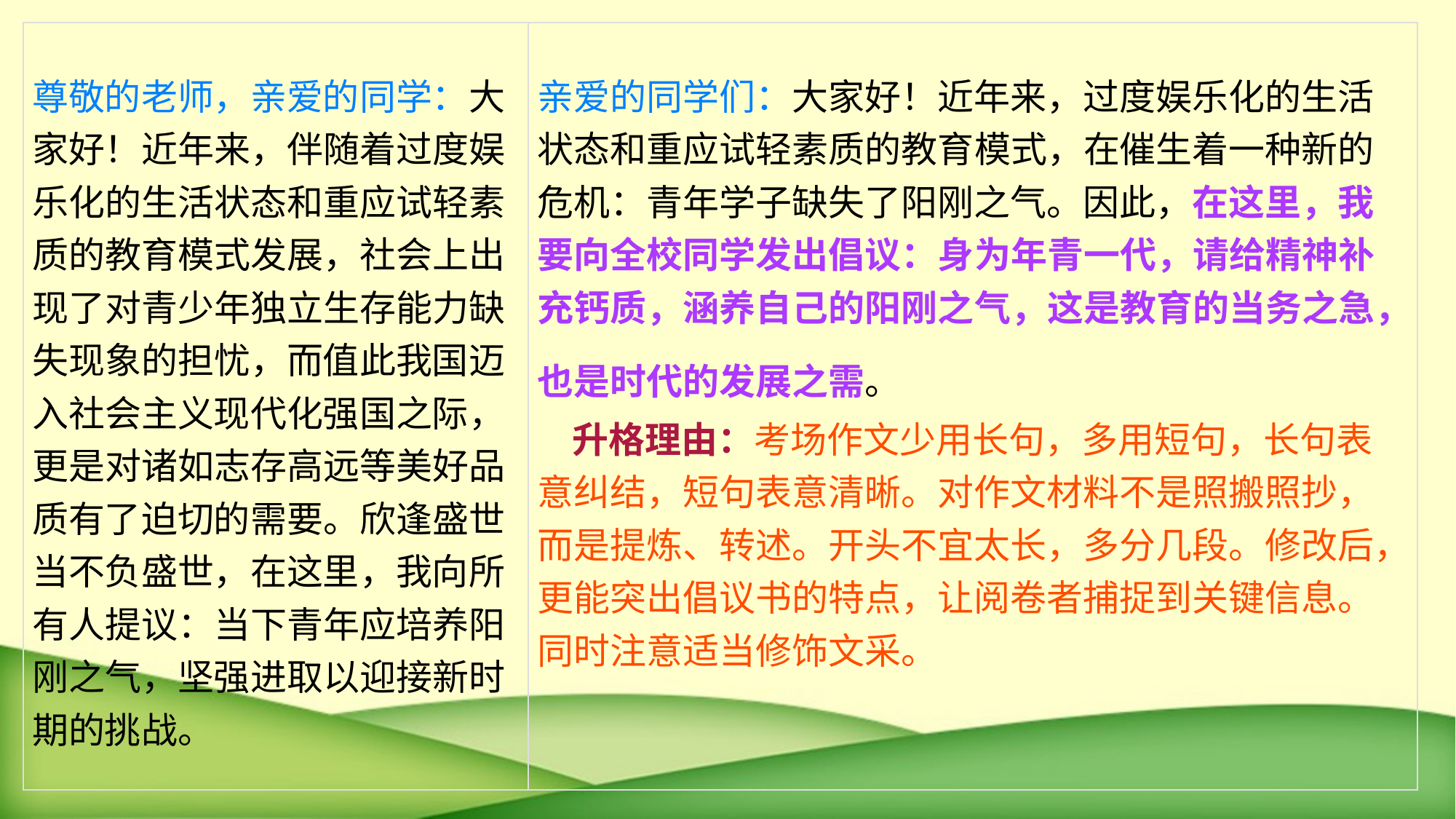

| 尊敬的老师，亲爱的同学：大家好！近年来，伴随着过度娱乐化的生活状态和重应试轻素质的教育模式发展，社会上出现了对青少年独立生存能力缺失现象的担忧，而值此我国迈入社会主义现代化强国之际，更是对诸如志存高远等美好品质有了迫切的需要。欣逢盛世当不负盛世，在这里，我向所有人提议：当下青年应培养阳刚之气，坚强进取以迎接新时期的挑战。 | 亲爱的同学们：大家好！近年来，过度娱乐化的生活状态和重应试轻素质的教育模式，在催生着一种新的危机：青年学子缺失了阳刚之气。因此，在这里，我要向全校同学发出倡议：身为年青一代，请给精神补充钙质，涵养自己的阳刚之气，这是教育的当务之急，也是时代的发展之需。 升格理由：考场作文少用长句，多用短句，长句表意纠结，短句表意清晰。对作文材料不是照搬照抄，而是提炼、转述。开头不宜太长，多分几段。修改后，更能突出倡议书的特点，让阅卷者捕捉到关键信息。同时注意适当修饰文采。 |
| --- | --- |